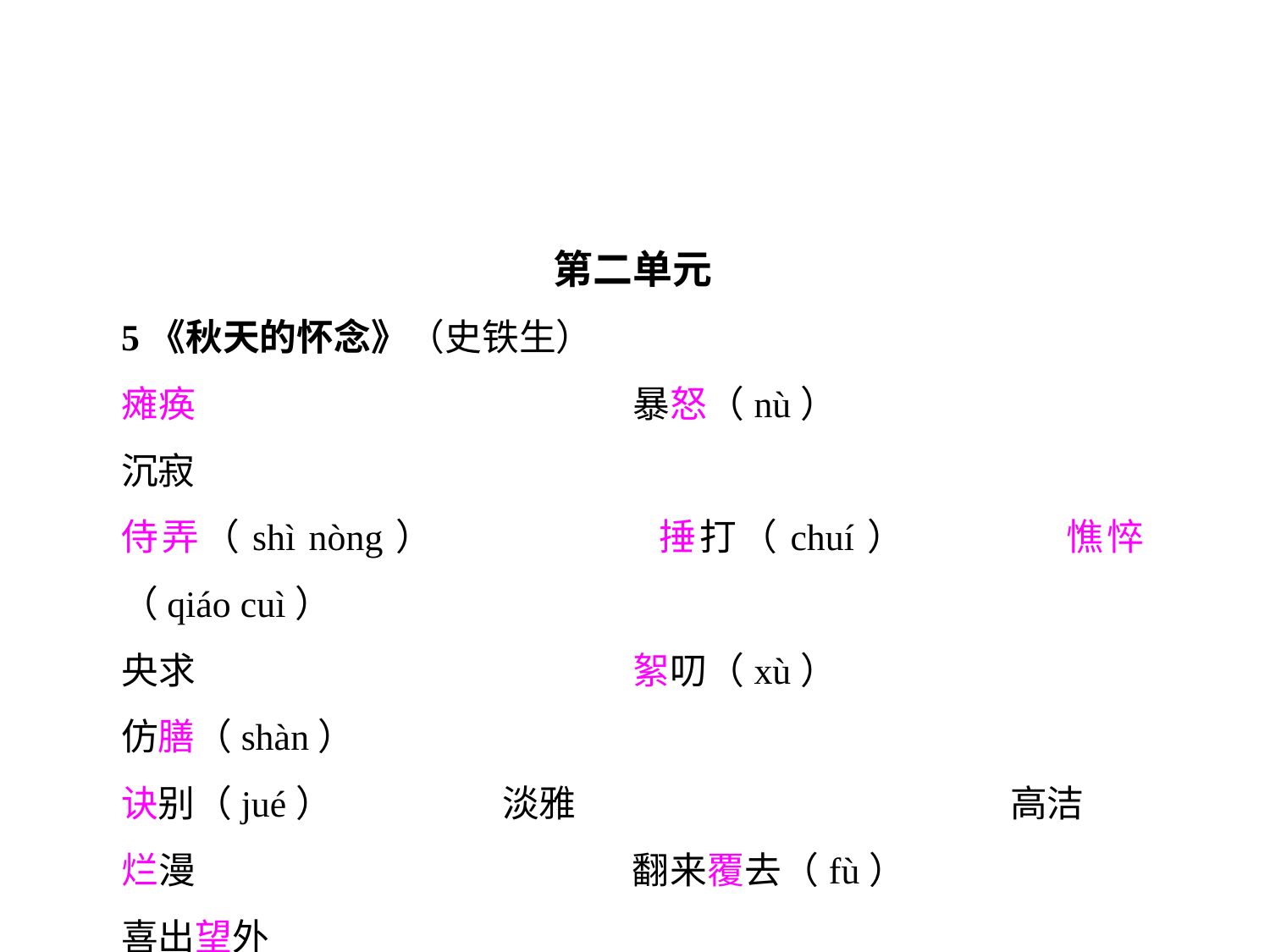

第二单元
5《秋天的怀念》（史铁生）
瘫痪				暴怒（nù）			沉寂
侍弄（shì nòng）		捶打（chuí）		憔悴（qiáo cuì）
央求				絮叨（xù）			仿膳（shàn）
诀别（jué）		淡雅				高洁
烂漫				翻来覆去（fù）		喜出望外